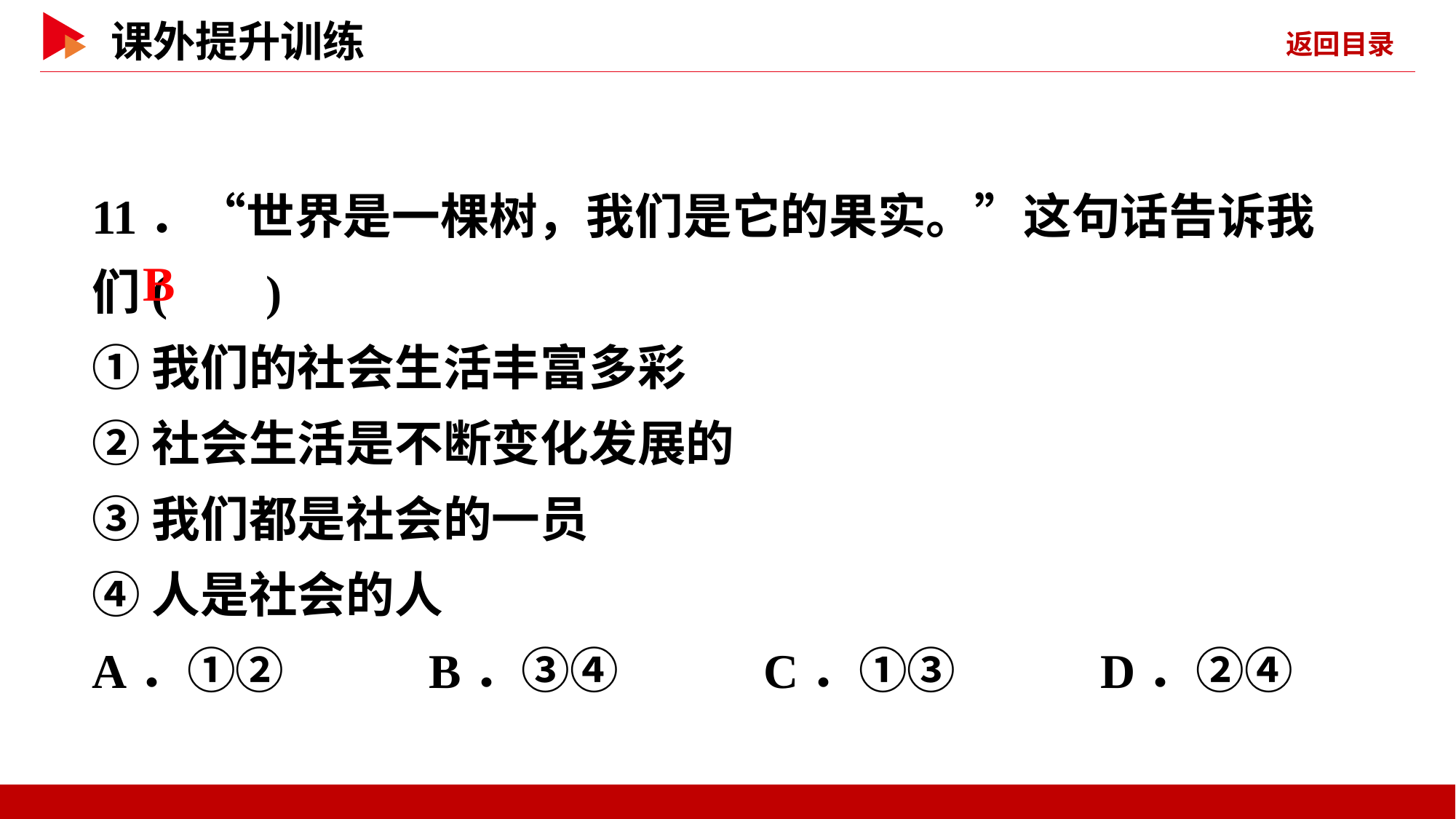

11．“世界是一棵树，我们是它的果实。”这句话告诉我们(        )
①我们的社会生活丰富多彩
②社会生活是不断变化发展的
③我们都是社会的一员
④人是社会的人
A．①②            B．③④            C．①③            D．②④
   B